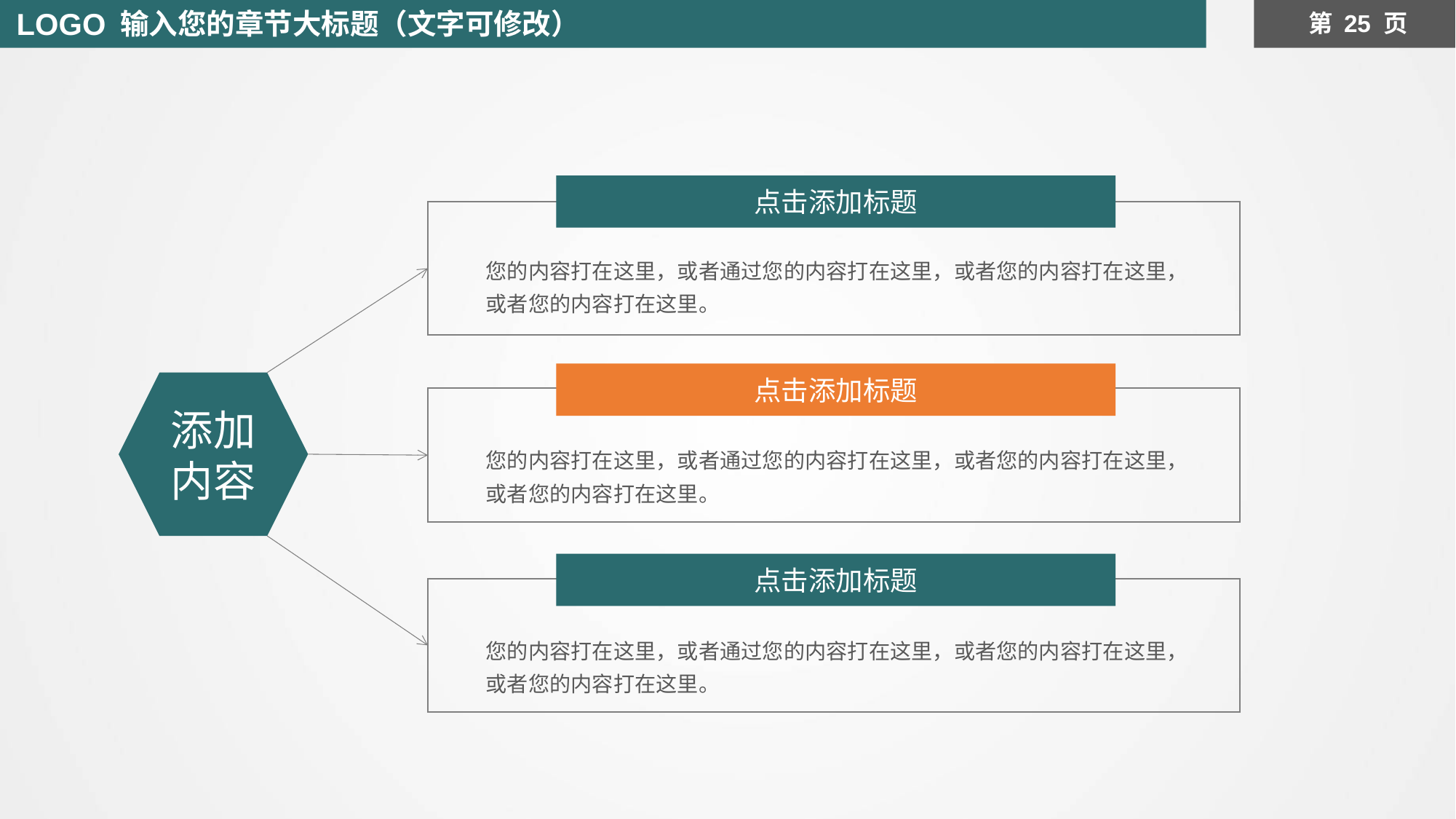

LOGO
输入您的章节大标题（文字可修改）
第 25 页
点击添加标题

您的内容打在这里，或者通过您的内容打在这里，或者您的内容打在这里，或者您的内容打在这里。
点击添加标题
添加内容

您的内容打在这里，或者通过您的内容打在这里，或者您的内容打在这里，或者您的内容打在这里。
点击添加标题

您的内容打在这里，或者通过您的内容打在这里，或者您的内容打在这里，或者您的内容打在这里。